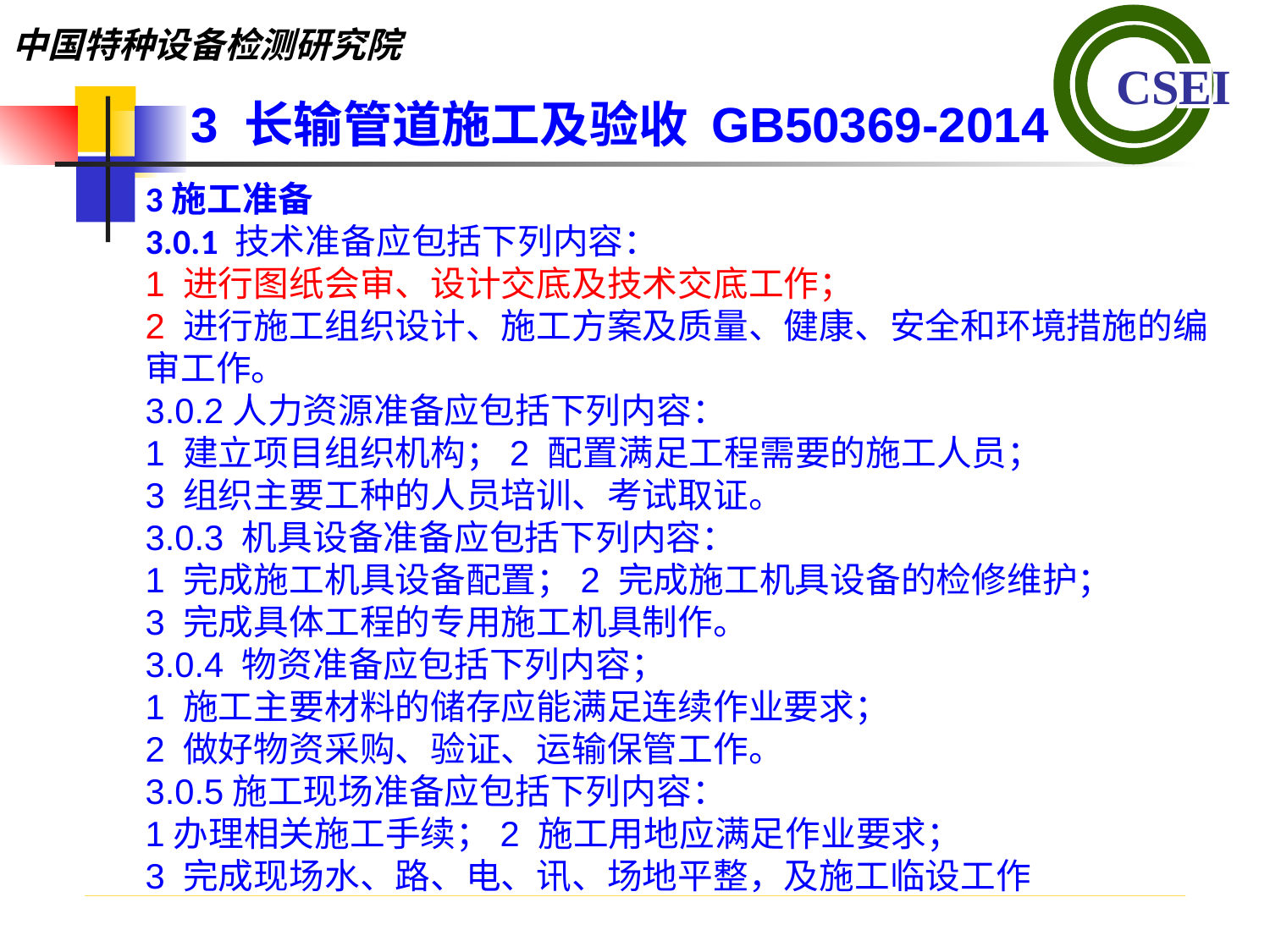

3 长输管道施工及验收 GB50369-2014
3施工准备3.0.1 技术准备应包括下列内容：
1 进行图纸会审、设计交底及技术交底工作；2 进行施工组织设计、施工方案及质量、健康、安全和环境措施的编审工作。3.0.2人力资源准备应包括下列内容：1 建立项目组织机构；2 配置满足工程需要的施工人员；3 组织主要工种的人员培训、考试取证。3.0.3 机具设备准备应包括下列内容：1 完成施工机具设备配置；2 完成施工机具设备的检修维护；3 完成具体工程的专用施工机具制作。3.0.4 物资准备应包括下列内容；1 施工主要材料的储存应能满足连续作业要求；2 做好物资采购、验证、运输保管工作。3.0.5施工现场准备应包括下列内容：1办理相关施工手续；2 施工用地应满足作业要求；3 完成现场水、路、电、讯、场地平整，及施工临设工作